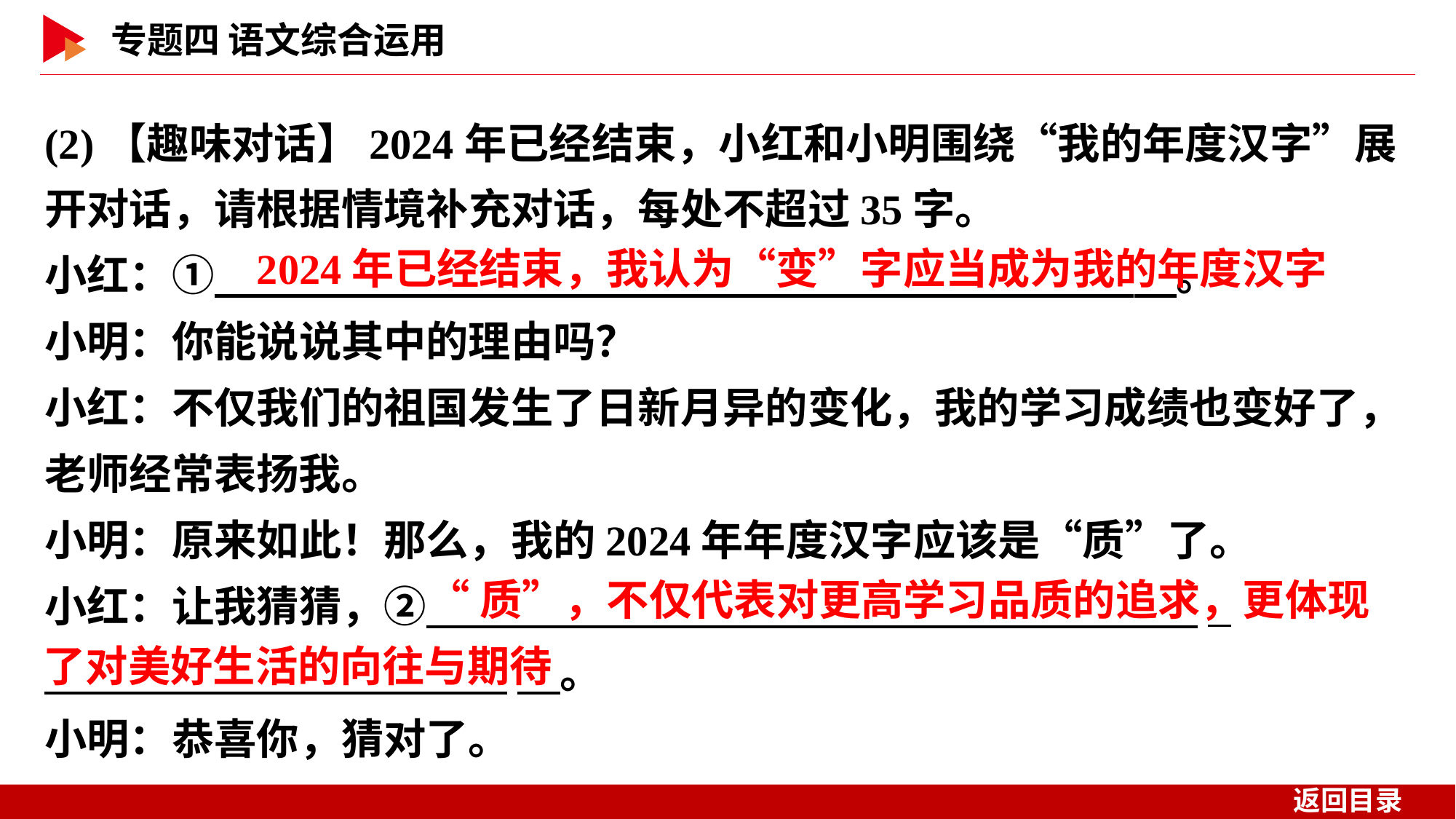

(2)【趣味对话】2024年已经结束，小红和小明围绕“我的年度汉字”展开对话，请根据情境补充对话，每处不超过35字。
小红：①　                                                                                           　。
小明：你能说说其中的理由吗？
小红：不仅我们的祖国发生了日新月异的变化，我的学习成绩也变好了，老师经常表扬我。
小明：原来如此！那么，我的2024年年度汉字应该是“质”了。
小红：让我猜猜，②                                                                                _
                                                　。
小明：恭喜你，猜对了。
2024年已经结束，我认为“变”字应当成为我的年度汉字
“质”，不仅代表对更高学习品质的追求，更体现
了对美好生活的向往与期待